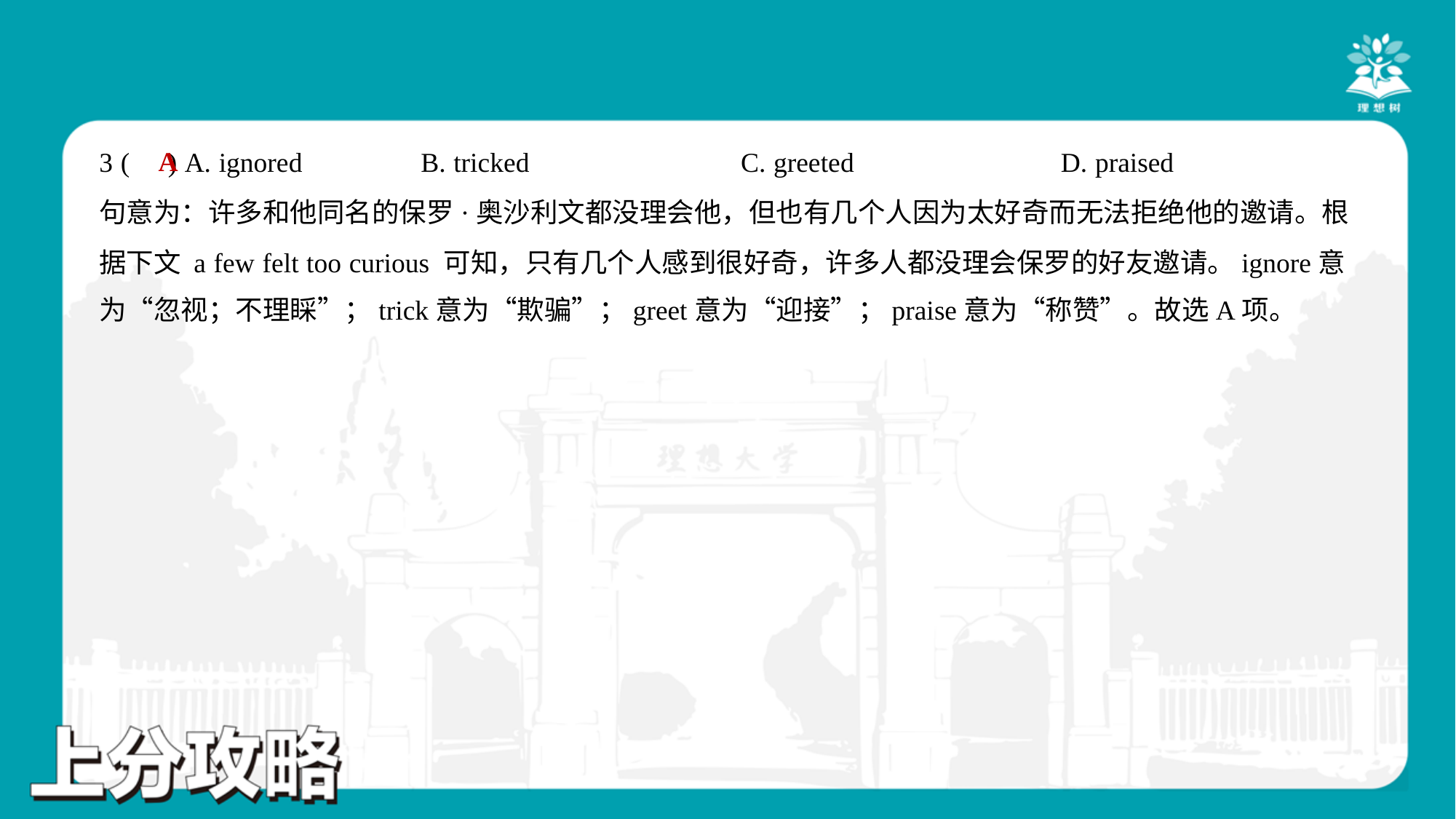

A
3 (     ) A. ignored	B. tricked	C. greeted	D. praised
句意为：许多和他同名的保罗·奥沙利文都没理会他，但也有几个人因为太好奇而无法拒绝他的邀请。根
据下文 a few felt too curious 可知，只有几个人感到很好奇，许多人都没理会保罗的好友邀请。ignore意
为“忽视；不理睬”；trick意为“欺骗”；greet意为“迎接”；praise意为“称赞”。故选A项。